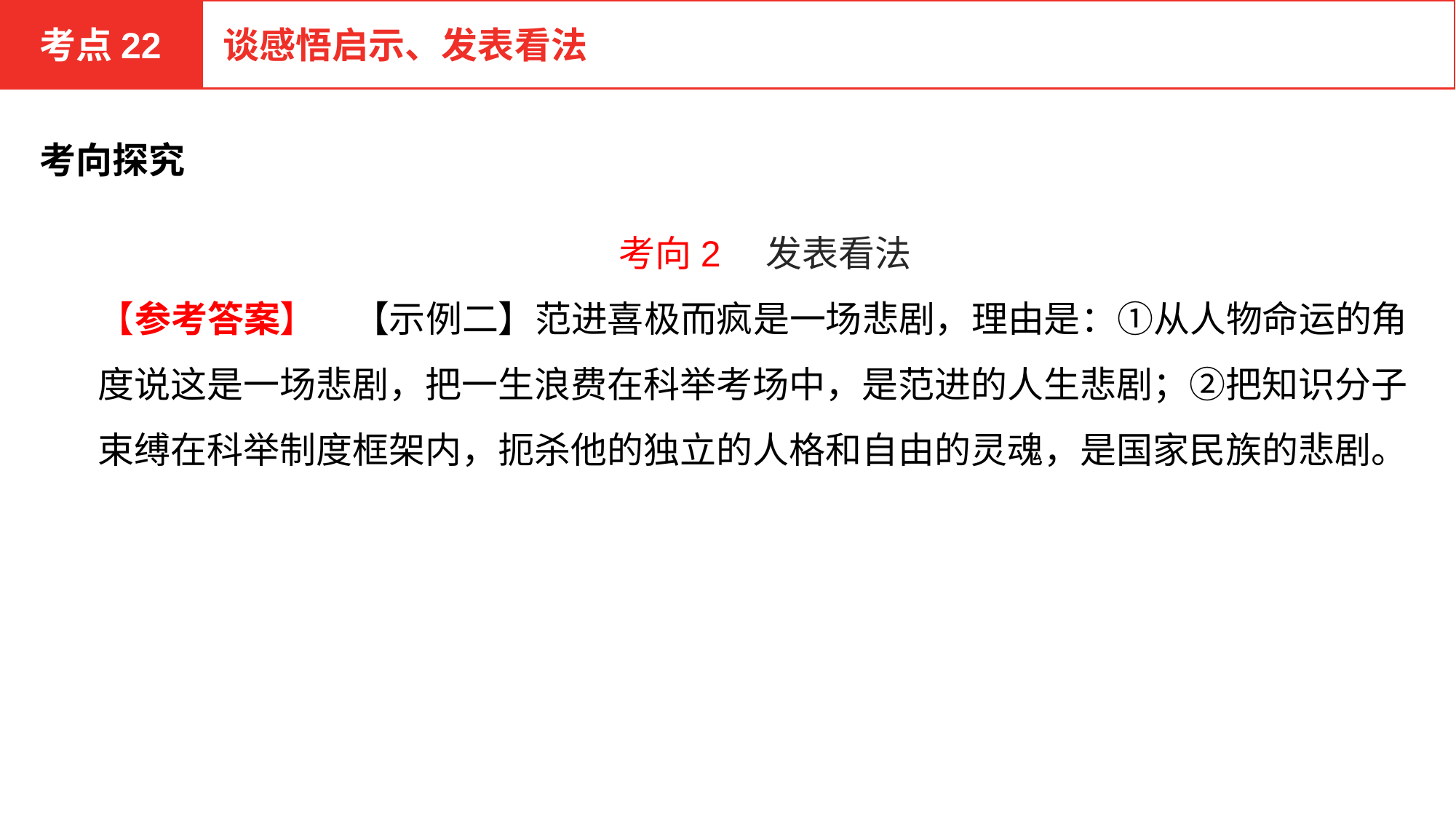

考点22
谈感悟启示、发表看法
考向探究

考向2　发表看法
【参考答案】　【示例二】范进喜极而疯是一场悲剧，理由是：①从人物命运的角度说这是一场悲剧，把一生浪费在科举考场中，是范进的人生悲剧；②把知识分子束缚在科举制度框架内，扼杀他的独立的人格和自由的灵魂，是国家民族的悲剧。